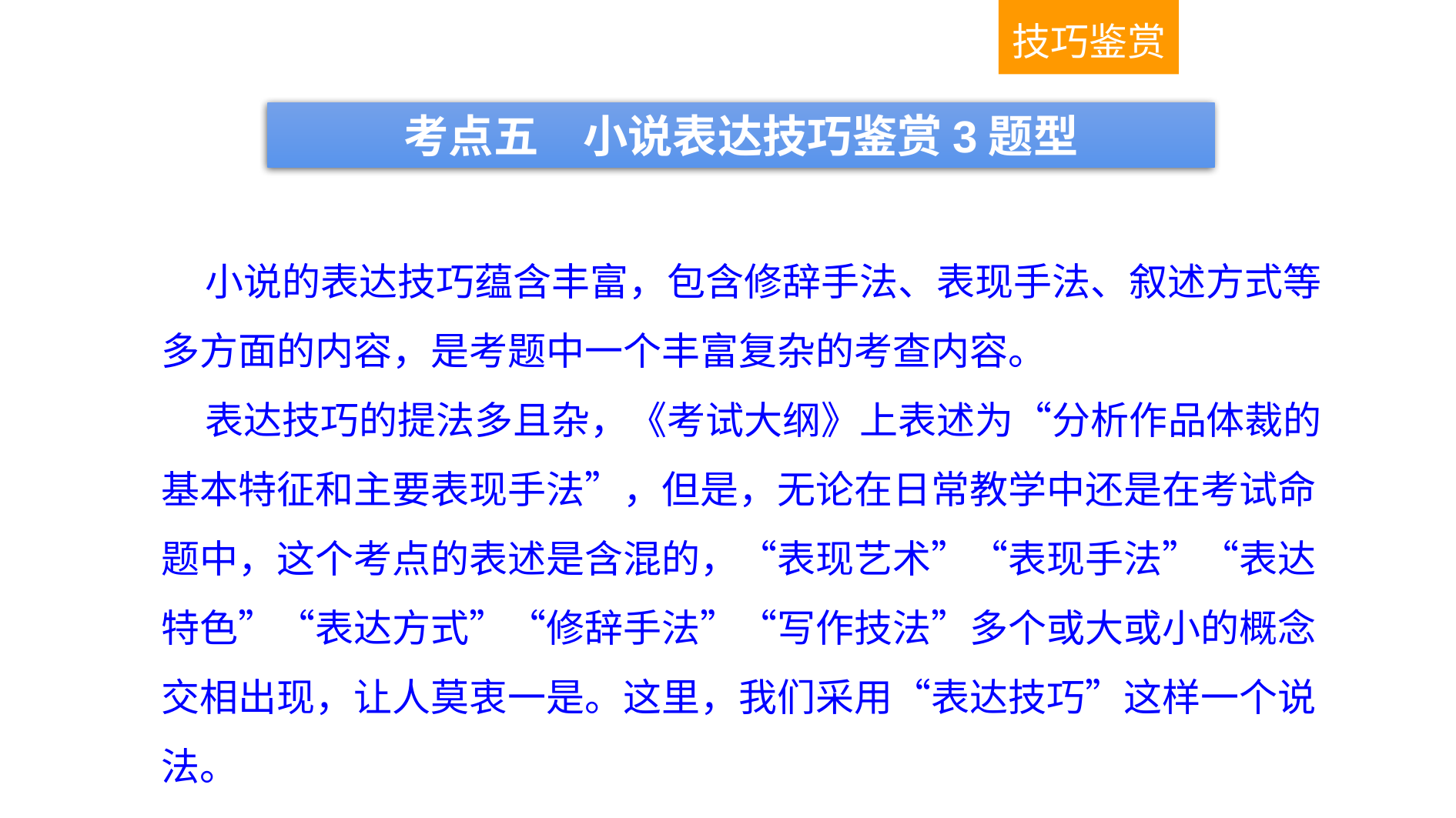

技巧鉴赏
考点五　小说表达技巧鉴赏3题型
    小说的表达技巧蕴含丰富，包含修辞手法、表现手法、叙述方式等多方面的内容，是考题中一个丰富复杂的考查内容。
    表达技巧的提法多且杂，《考试大纲》上表述为“分析作品体裁的基本特征和主要表现手法”，但是，无论在日常教学中还是在考试命题中，这个考点的表述是含混的，“表现艺术”“表现手法”“表达特色”“表达方式”“修辞手法”“写作技法”多个或大或小的概念交相出现，让人莫衷一是。这里，我们采用“表达技巧”这样一个说法。